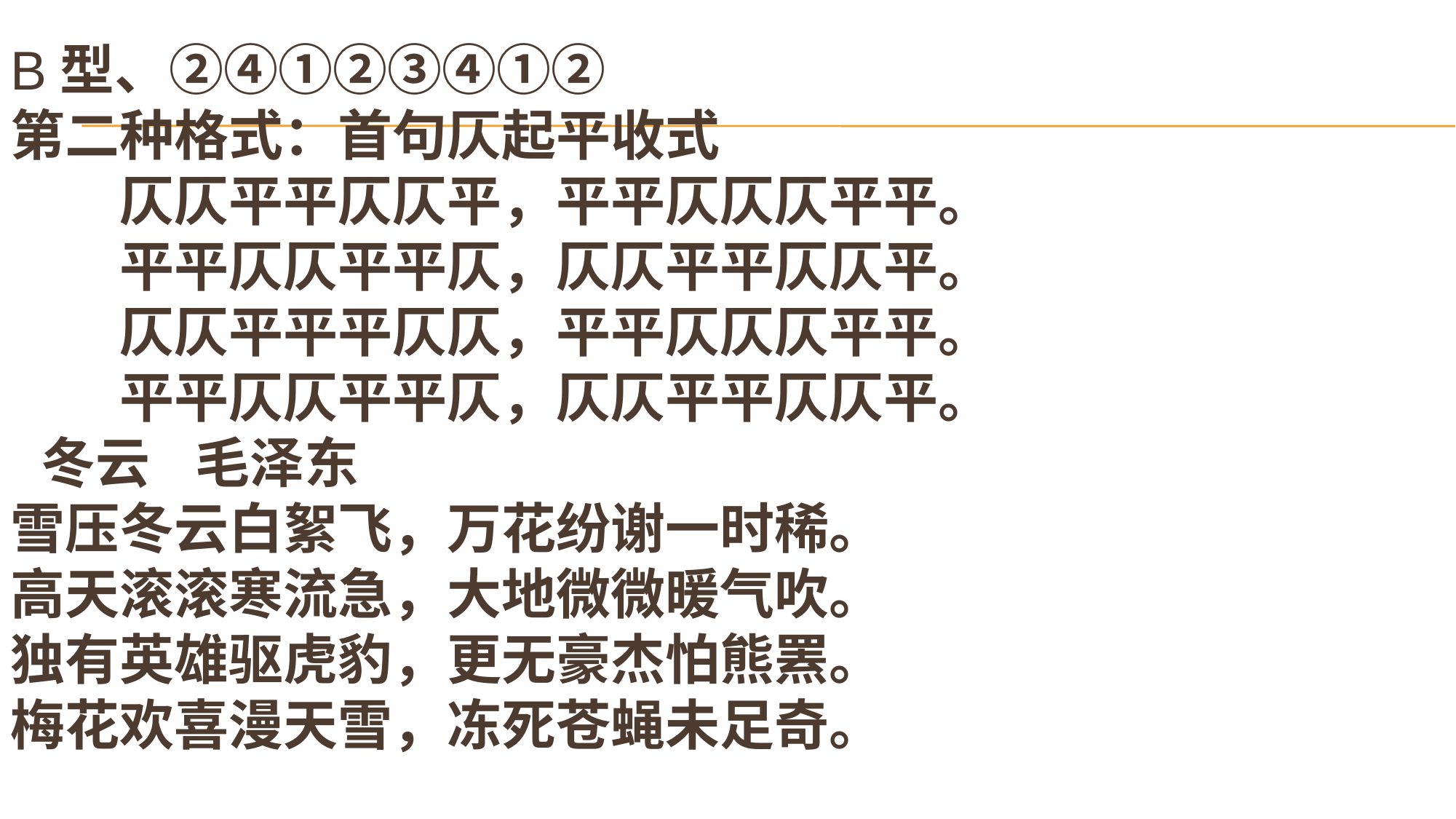

# B型、②④①②③④①② 第二种格式：首句仄起平收式 　　仄仄平平仄仄平，平平仄仄仄平平。 　　平平仄仄平平仄，仄仄平平仄仄平。 　　仄仄平平平仄仄，平平仄仄仄平平。 　　平平仄仄平平仄，仄仄平平仄仄平。 冬云   毛泽东 雪压冬云白絮飞，万花纷谢一时稀。 高天滚滚寒流急，大地微微暖气吹。 独有英雄驱虎豹，更无豪杰怕熊罴。 梅花欢喜漫天雪，冻死苍蝇未足奇。